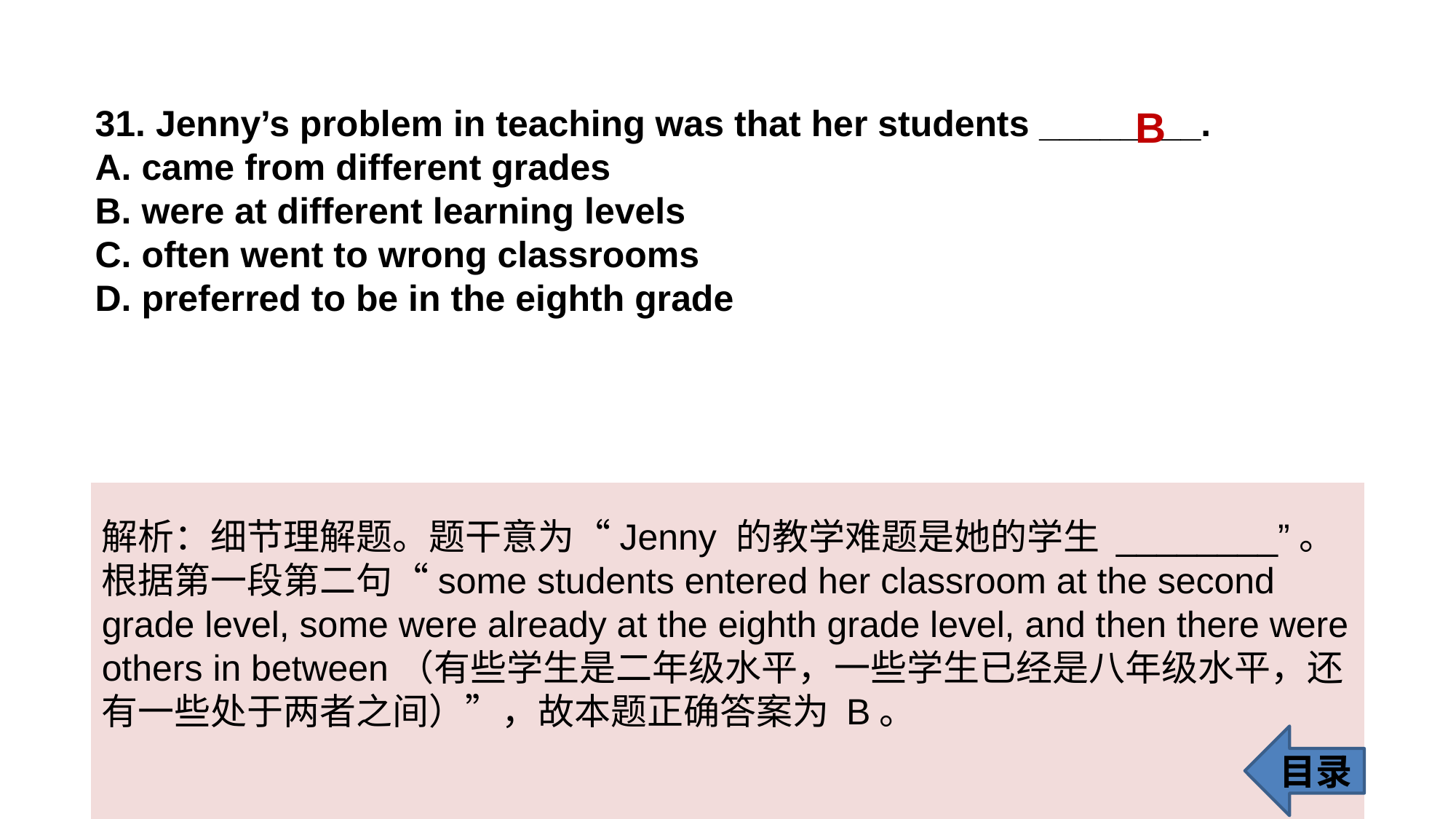

31. Jenny’s problem in teaching was that her students ________.
A. came from different grades
B. were at different learning levels
C. often went to wrong classrooms
D. preferred to be in the eighth grade
B

解析：细节理解题。题干意为“Jenny 的教学难题是她的学生 ________”。根据第一段第二句“some students entered her classroom at the second grade level, some were already at the eighth grade level, and then there were others in between（有些学生是二年级水平，一些学生已经是八年级水平，还有一些处于两者之间）”，故本题正确答案为 B。
目录
31